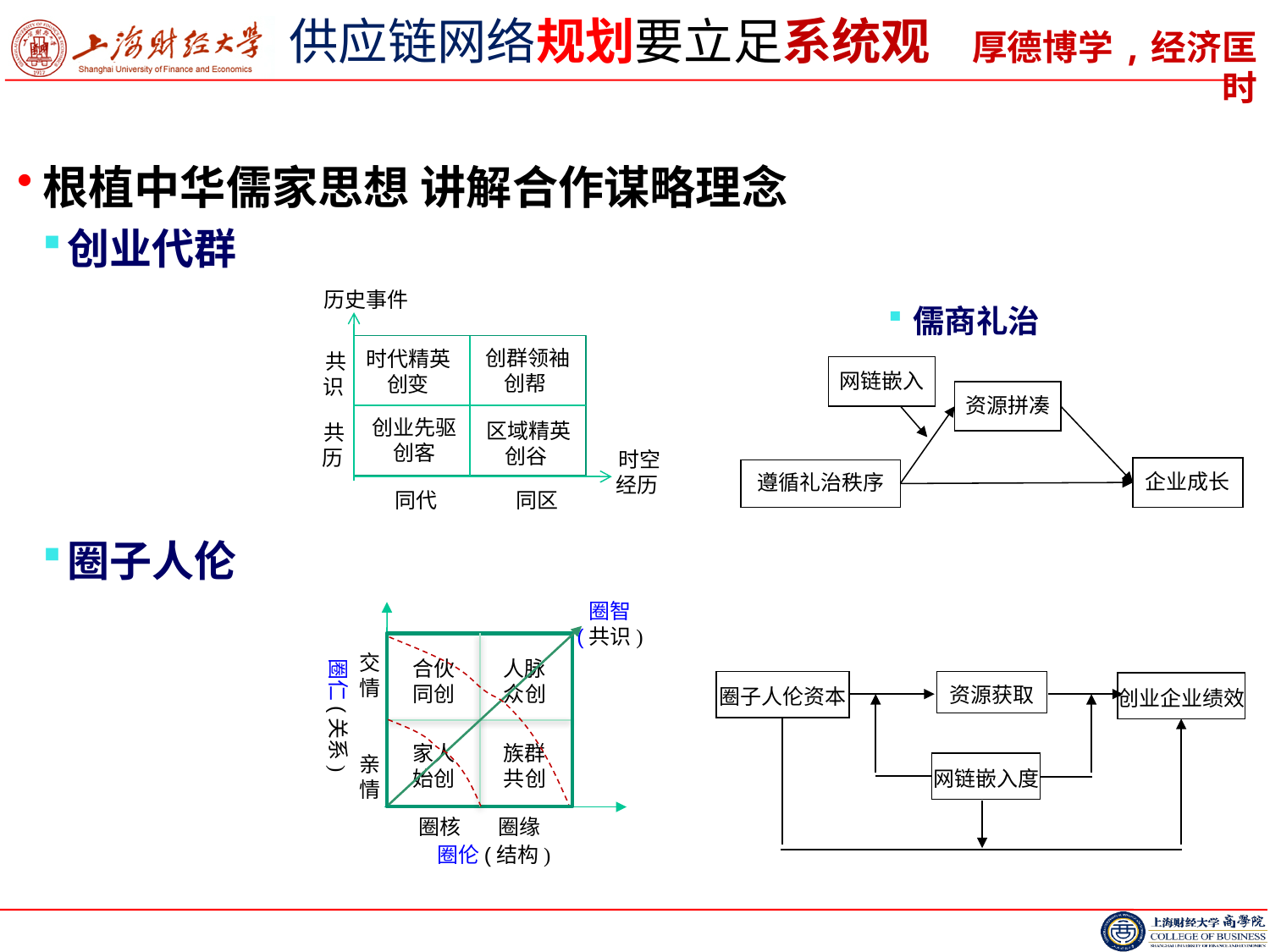

# 供应链网络规划要立足系统观
根植中华儒家思想 讲解合作谋略理念
创业代群

圈子人伦
历史事件
时代精英
创变
创群领袖
创帮
共识
创业先驱
创客
区域精英
创谷
共历
时空经历
同代
同区

儒商礼治
网链嵌入
资源拼凑
企业成长
遵循礼治秩序
圈智
(共识)

圈仁(关系)
交情

亲情
合伙
同创
人脉
众创
家人
始创
族群
共创
圈核        圈缘
圈伦(结构)

圈子人伦资本
资源获取
创业企业绩效
网链嵌入度